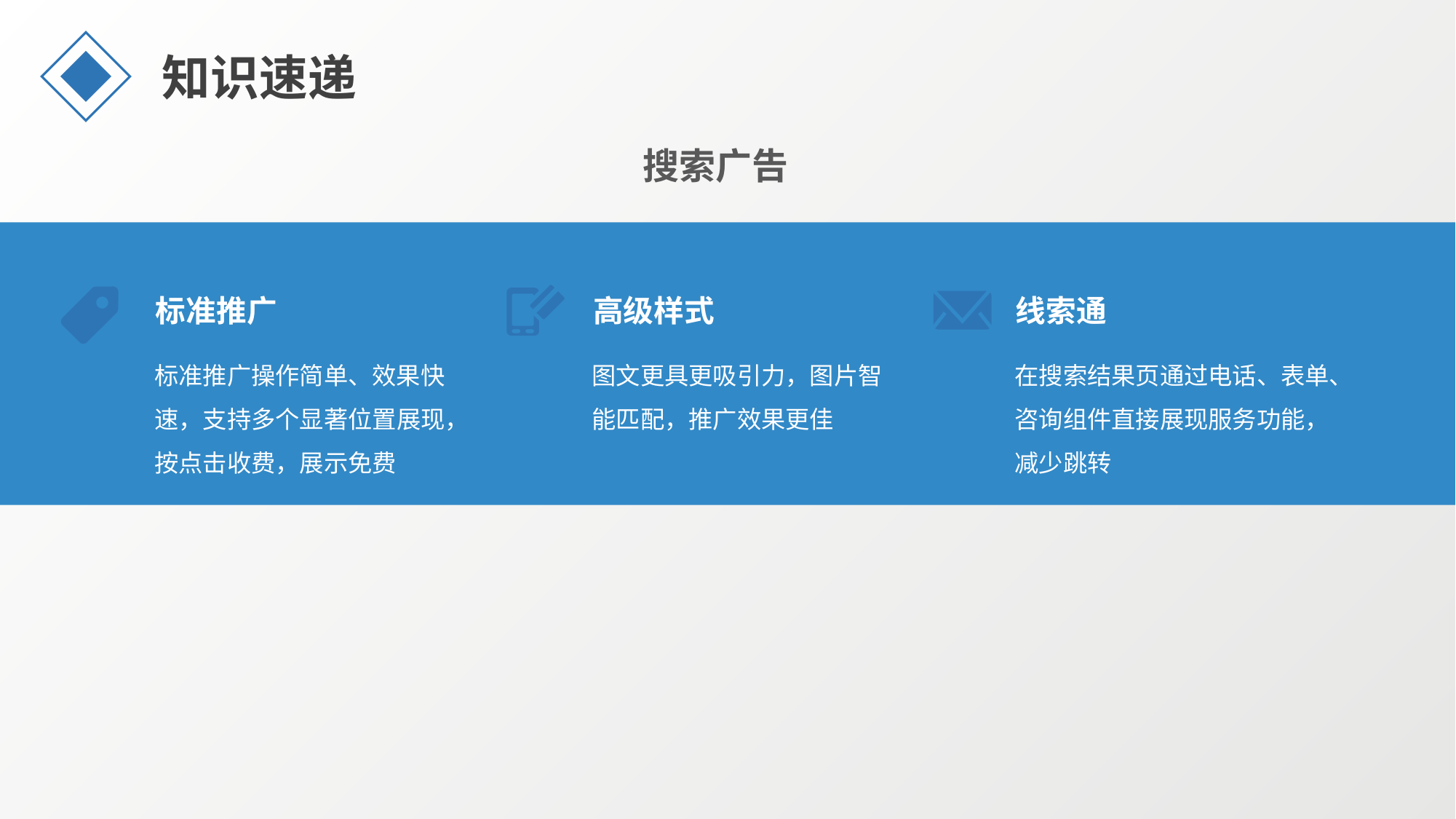

知识速递
搜索广告

标准推广
高级样式
线索通

标准推广操作简单、效果快速，支持多个显著位置展现，按点击收费，展示免费
图文更具更吸引力，图片智能匹配，推广效果更佳
在搜索结果页通过电话、表单、咨询组件直接展现服务功能，减少跳转